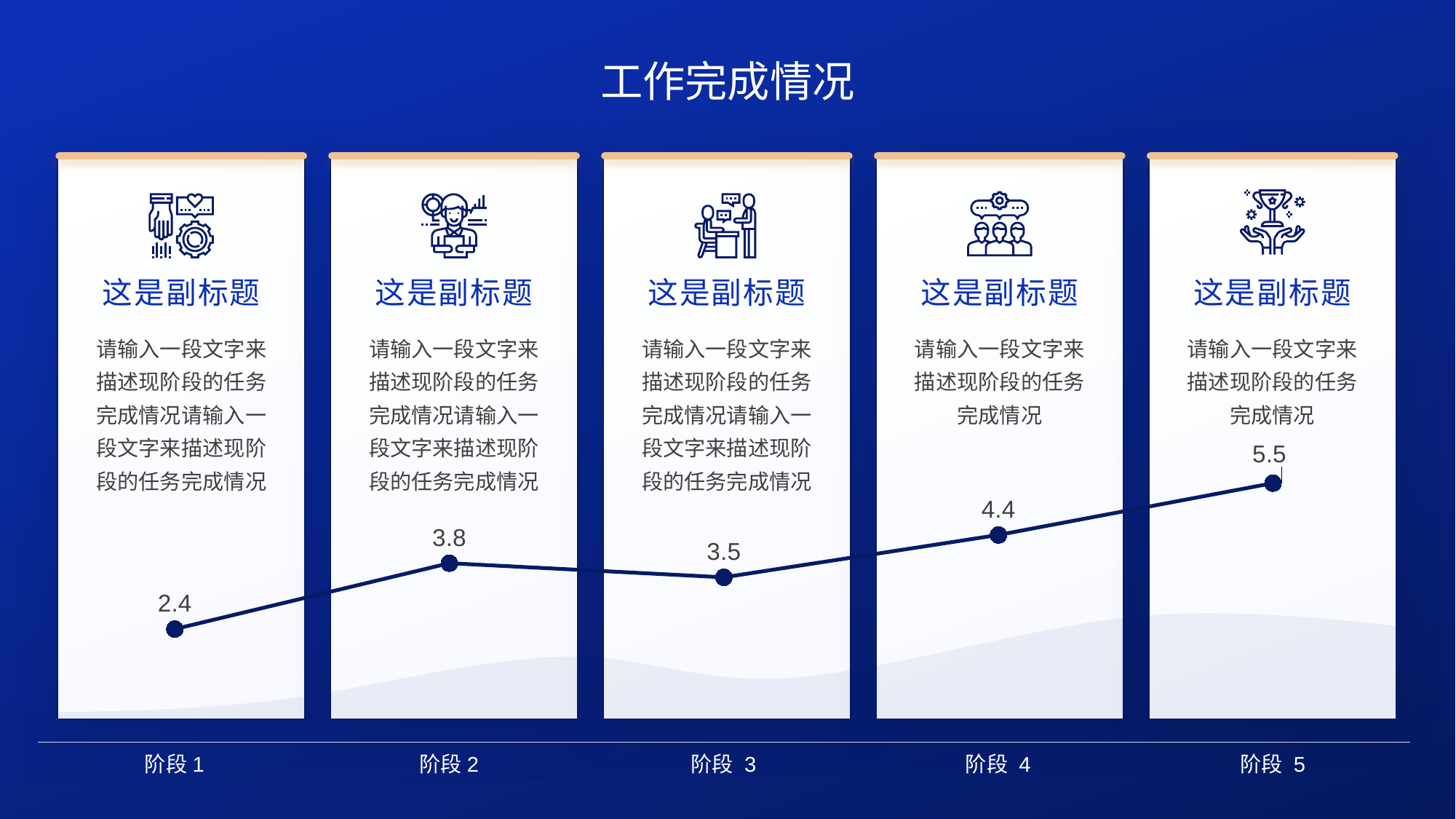

工作完成情况

这是副标题
这是副标题
这是副标题
这是副标题
这是副标题
请输入一段文字来描述现阶段的任务完成情况请输入一段文字来描述现阶段的任务完成情况
请输入一段文字来描述现阶段的任务完成情况请输入一段文字来描述现阶段的任务完成情况
请输入一段文字来描述现阶段的任务完成情况请输入一段文字来描述现阶段的任务完成情况
请输入一段文字来描述现阶段的任务完成情况
请输入一段文字来描述现阶段的任务完成情况

### Chart

| Category | 销售额 |
|---|---|
| 阶段1 | 2.4 |
| 阶段2 | 3.8 |
| 阶段 3 | 3.5 |
| 阶段 4 | 4.4 |
| 阶段 5 | 5.5 |